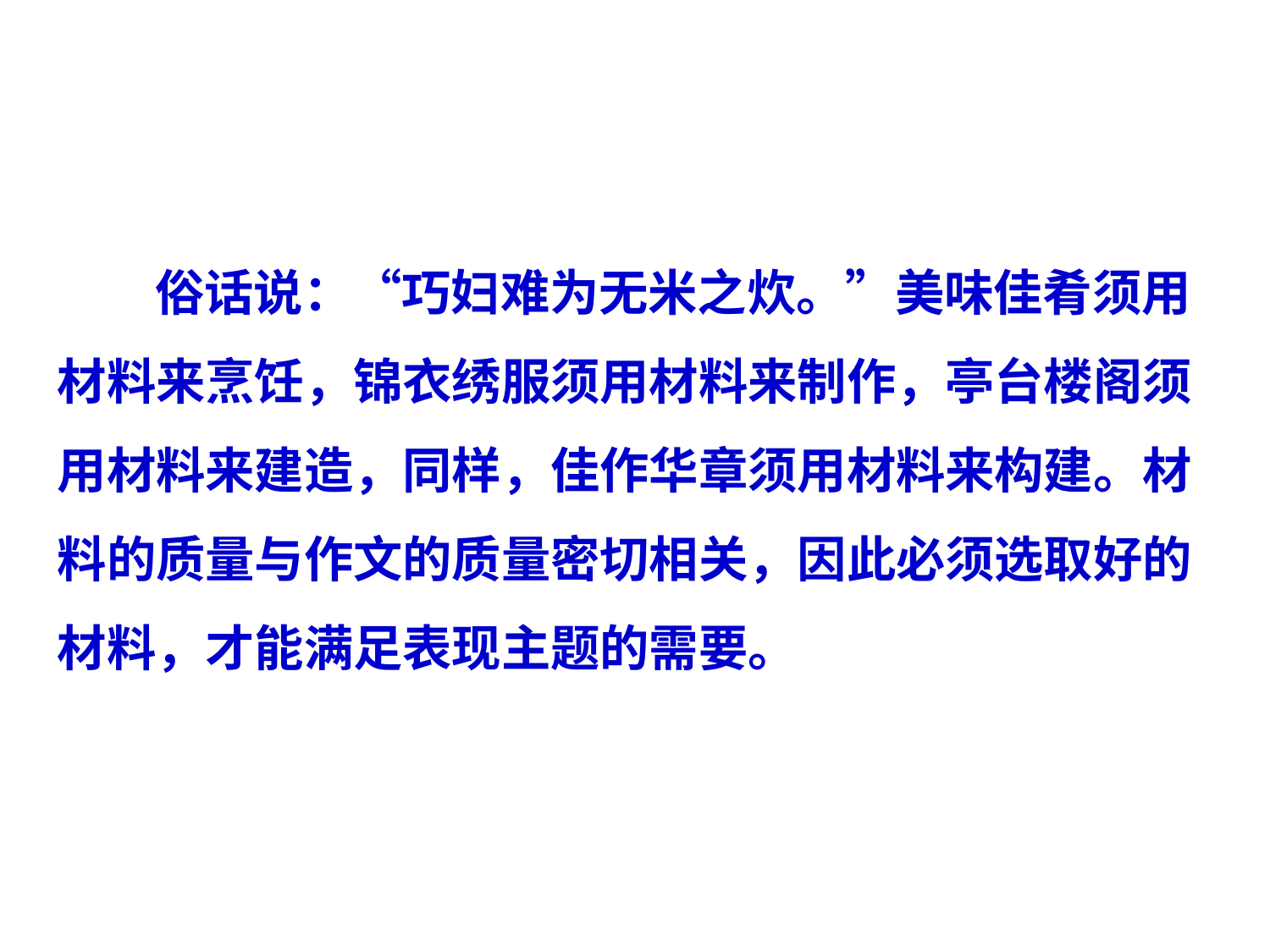

俗话说：“巧妇难为无米之炊。”美味佳肴须用材料来烹饪，锦衣绣服须用材料来制作，亭台楼阁须用材料来建造，同样，佳作华章须用材料来构建。材料的质量与作文的质量密切相关，因此必须选取好的材料，才能满足表现主题的需要。